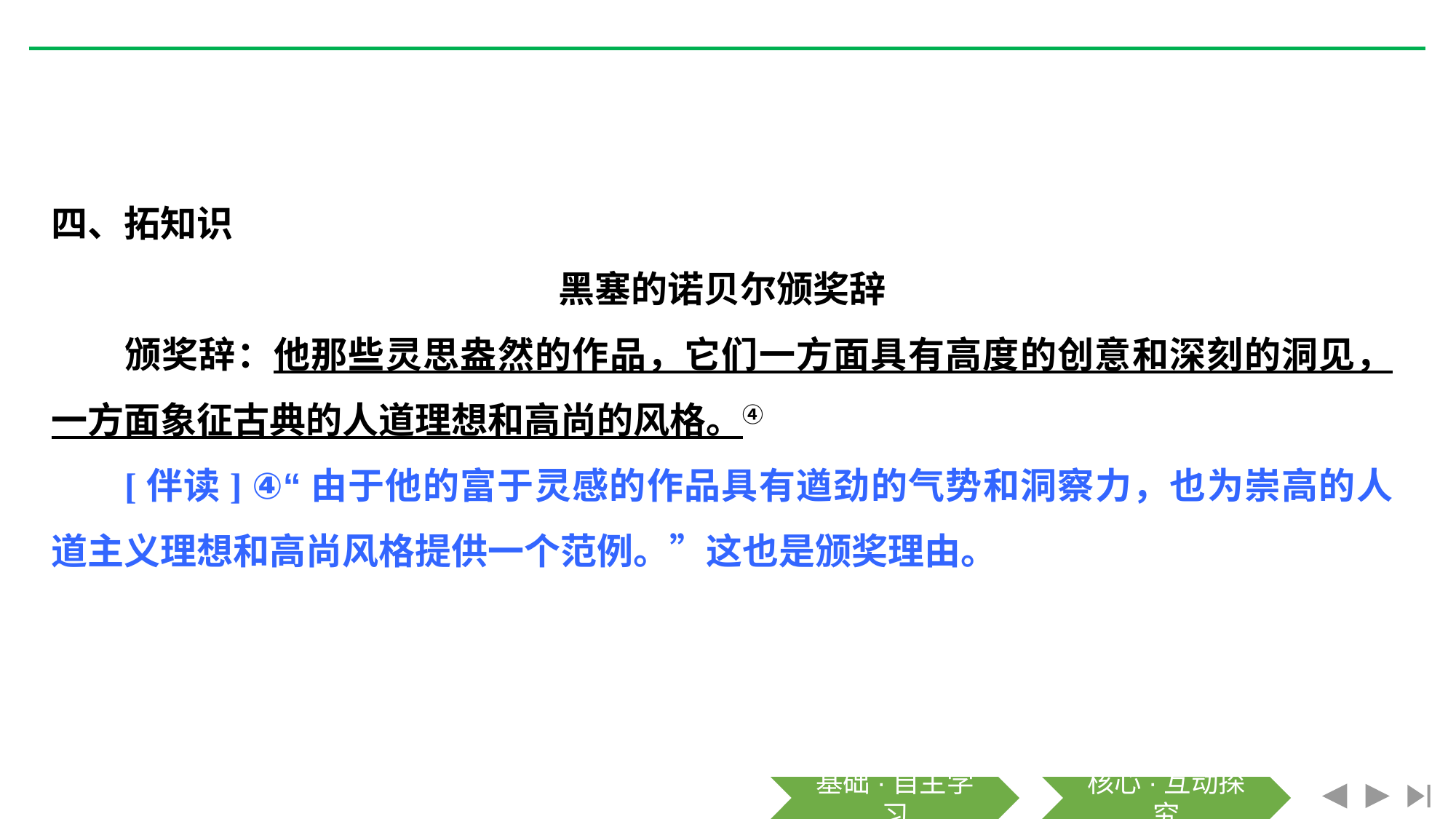

四、拓知识
黑塞的诺贝尔颁奖辞
颁奖辞：他那些灵思盎然的作品，它们一方面具有高度的创意和深刻的洞见，一方面象征古典的人道理想和高尚的风格。④
[伴读] ④“由于他的富于灵感的作品具有遒劲的气势和洞察力，也为崇高的人道主义理想和高尚风格提供一个范例。”这也是颁奖理由。